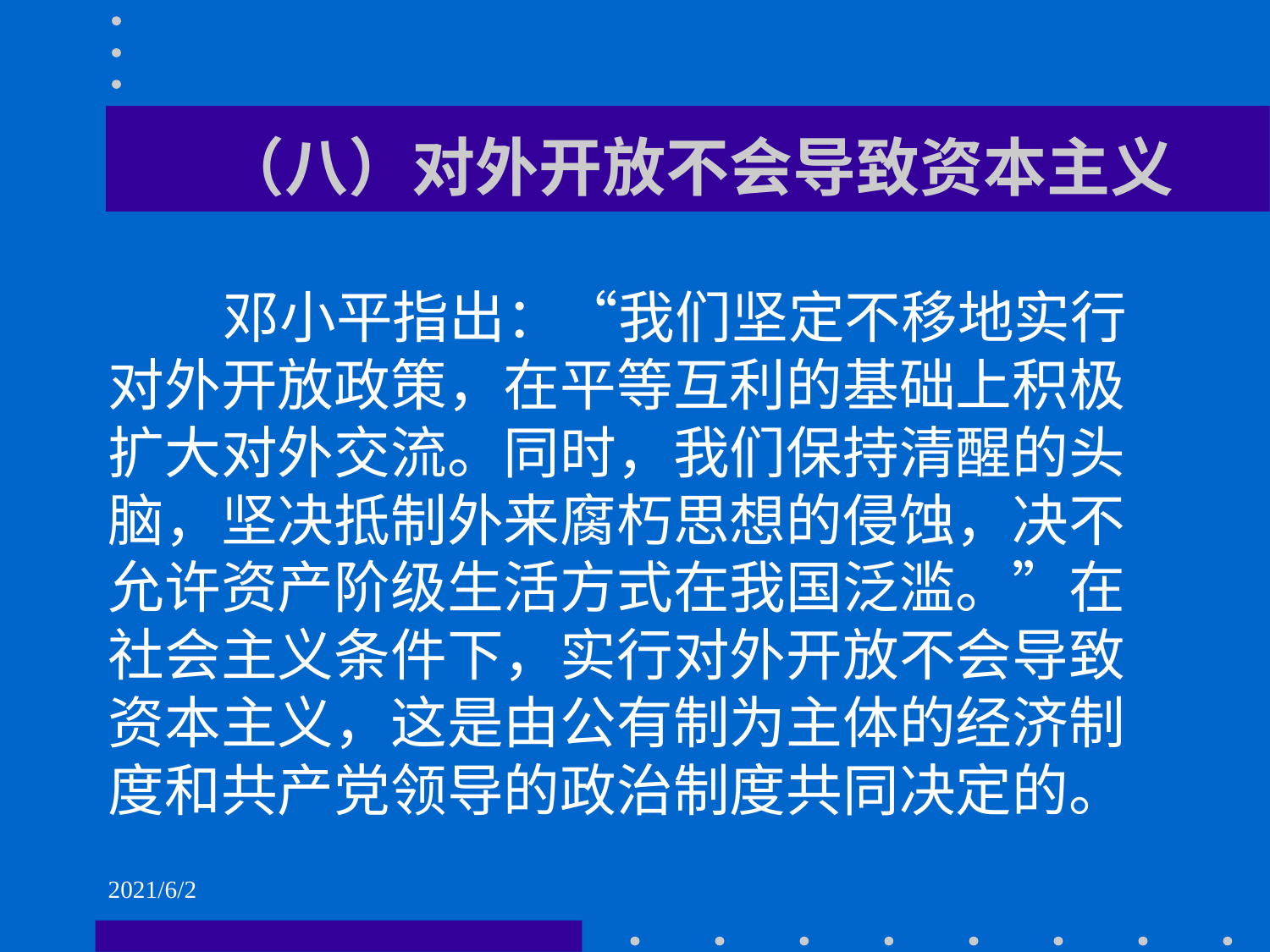

# （八）对外开放不会导致资本主义
        邓小平指出：“我们坚定不移地实行对外开放政策，在平等互利的基础上积极扩大对外交流。同时，我们保持清醒的头脑，坚决抵制外来腐朽思想的侵蚀，决不允许资产阶级生活方式在我国泛滥。”在社会主义条件下，实行对外开放不会导致资本主义，这是由公有制为主体的经济制度和共产党领导的政治制度共同决定的。
2021/6/2